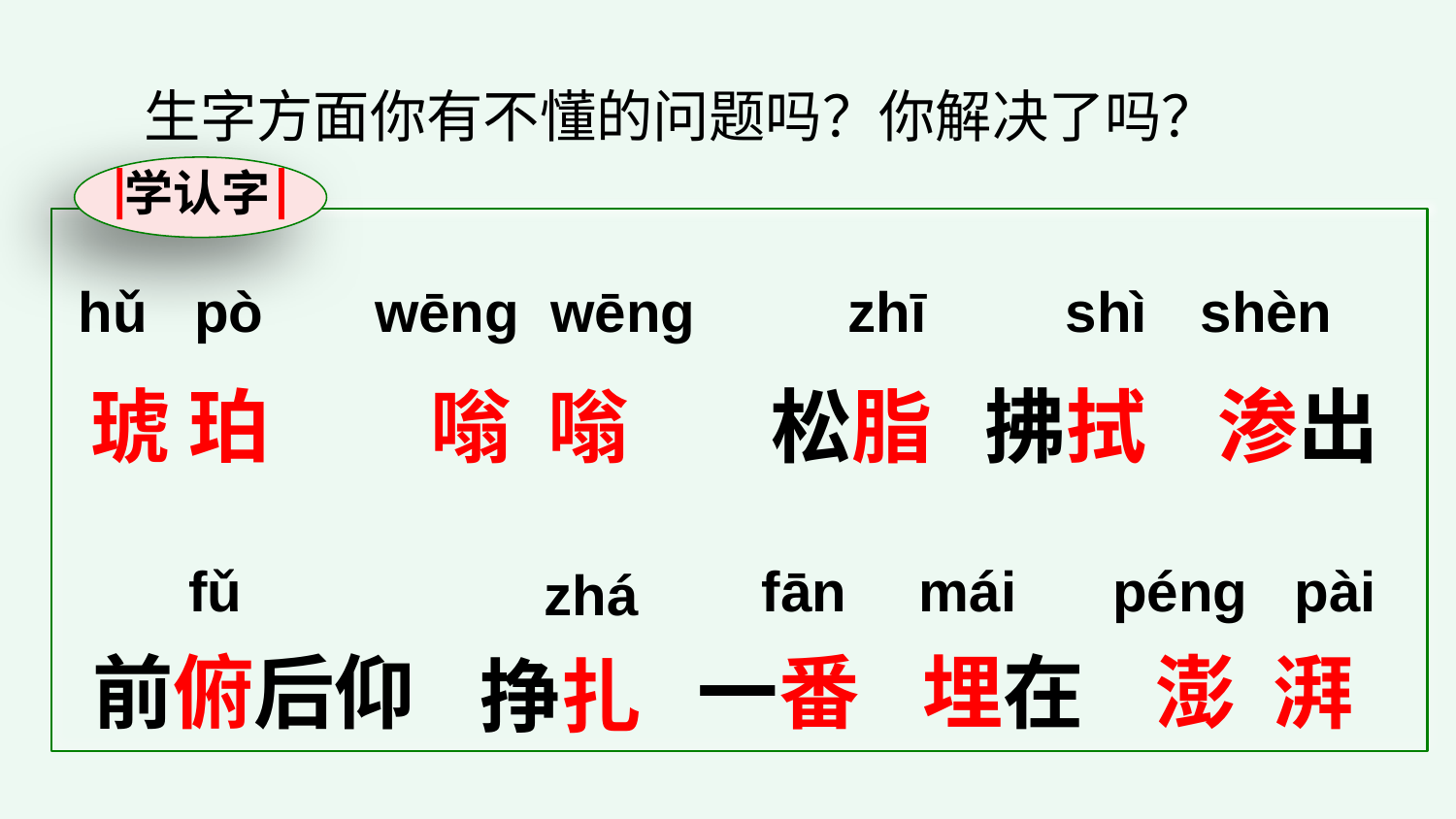

生字方面你有不懂的问题吗？你解决了吗？

学认字

 hǔ   pò
shèn
zhī
wēng  wēng
shì
琥 珀
嗡  嗡
松脂
拂拭
渗出
fǔ
fān
mái
péng   pài
zhá
前俯后仰
一番
埋在
澎  湃
挣扎